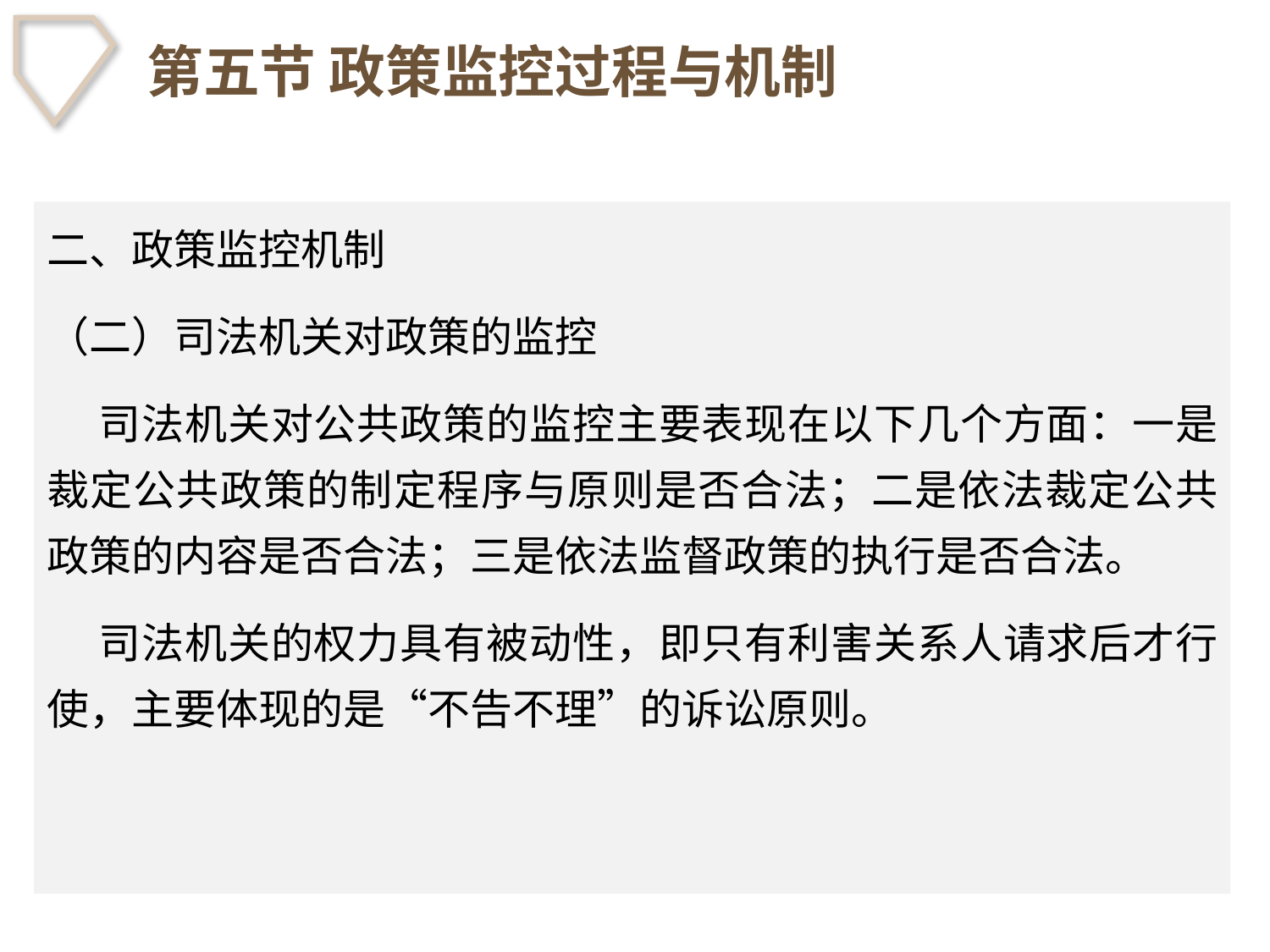

# 第五节 政策监控过程与机制
二、政策监控机制
（二）司法机关对政策的监控
    司法机关对公共政策的监控主要表现在以下几个方面：一是裁定公共政策的制定程序与原则是否合法；二是依法裁定公共政策的内容是否合法；三是依法监督政策的执行是否合法。
    司法机关的权力具有被动性，即只有利害关系人请求后才行使，主要体现的是“不告不理”的诉讼原则。